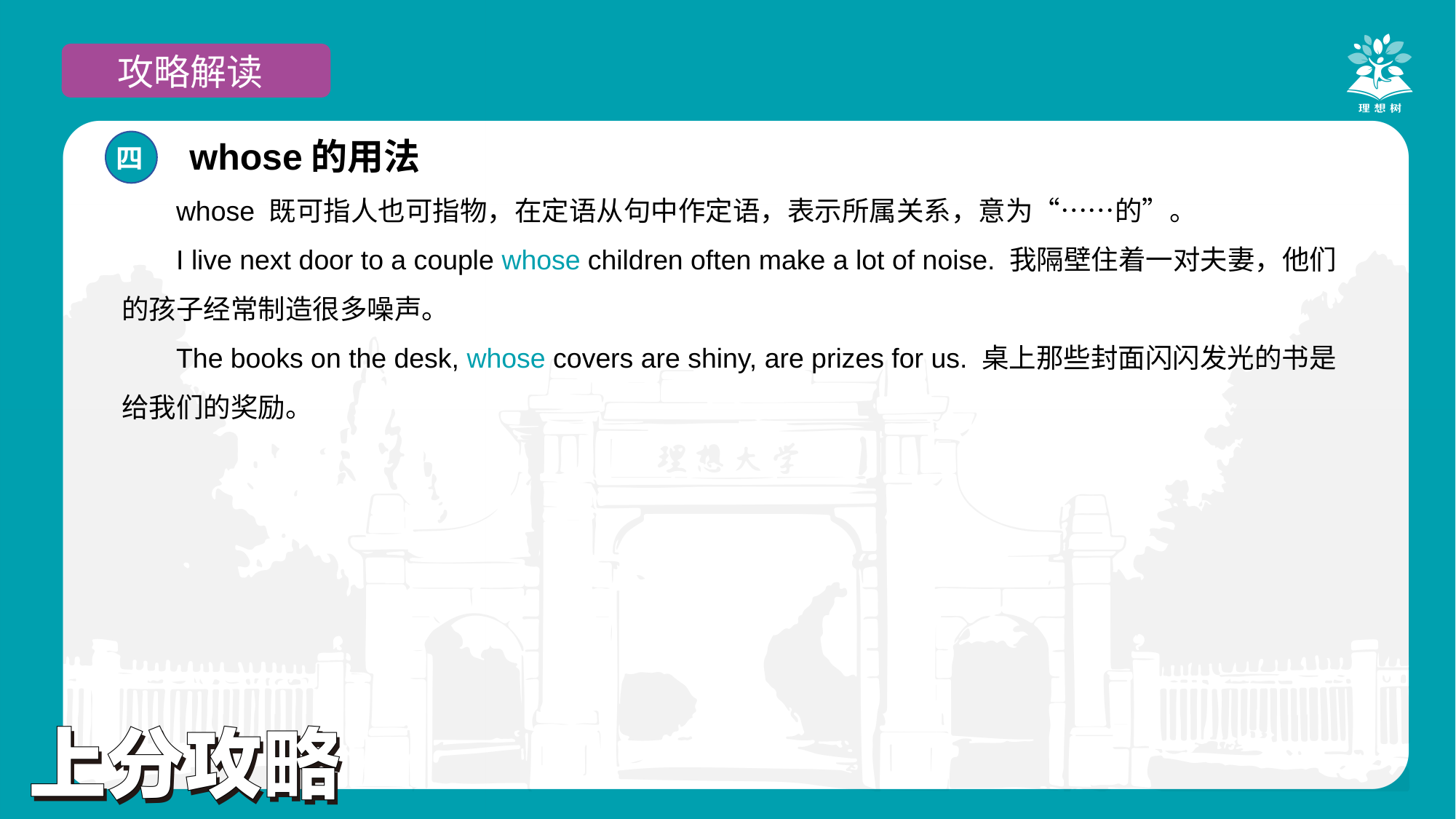

攻略解读
whose的用法

四
whose 既可指人也可指物，在定语从句中作定语，表示所属关系，意为“……的”。
I live next door to a couple whose children often make a lot of noise. 我隔壁住着一对夫妻，他们的孩子经常制造很多噪声。
The books on the desk, whose covers are shiny, are prizes for us. 桌上那些封面闪闪发光的书是给我们的奖励。